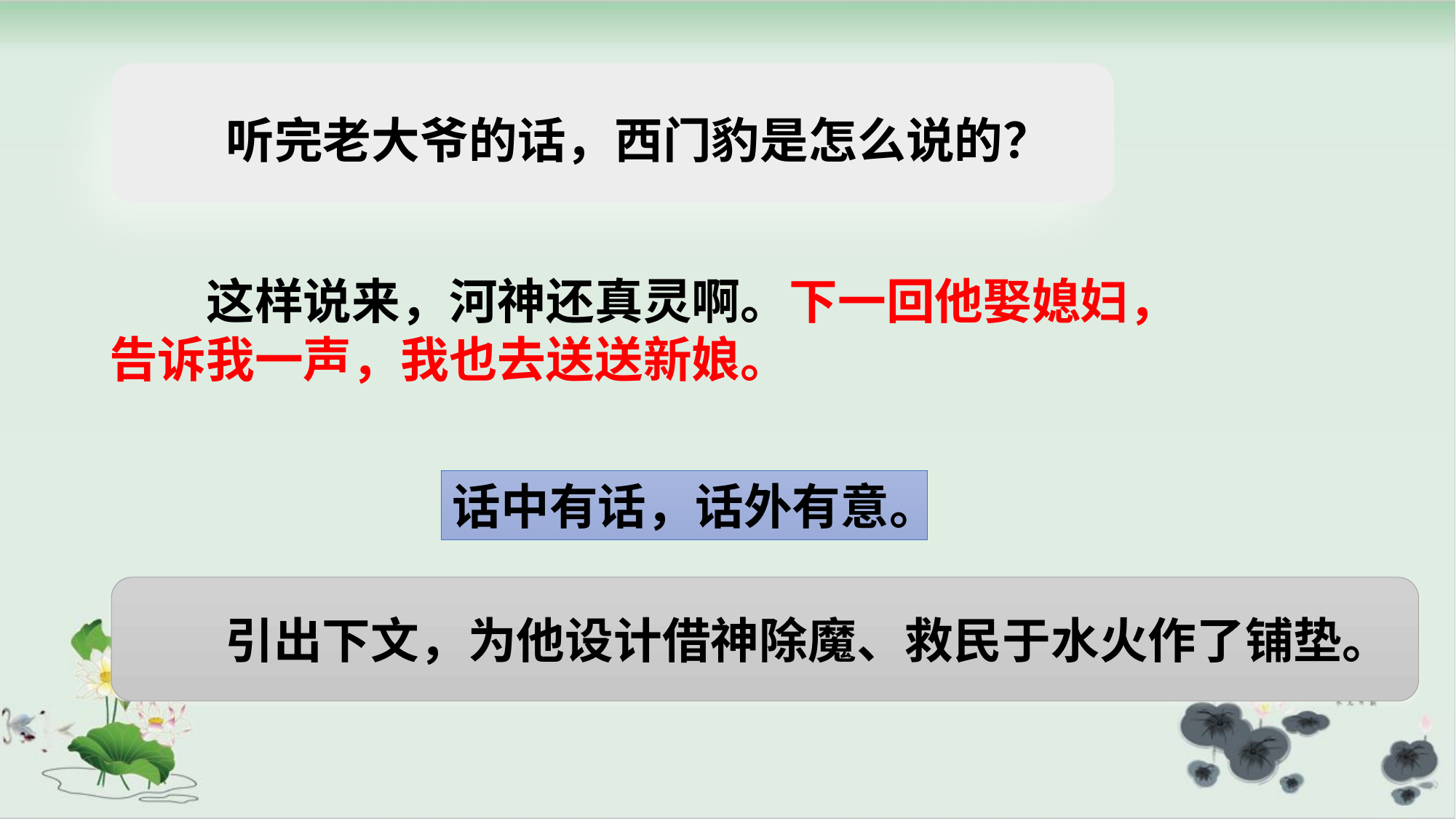

听完老大爷的话，西门豹是怎么说的？
　　这样说来，河神还真灵啊。下一回他娶媳妇，告诉我一声，我也去送送新娘。
话中有话，话外有意。
　　引出下文，为他设计借神除魔、救民于水火作了铺垫。